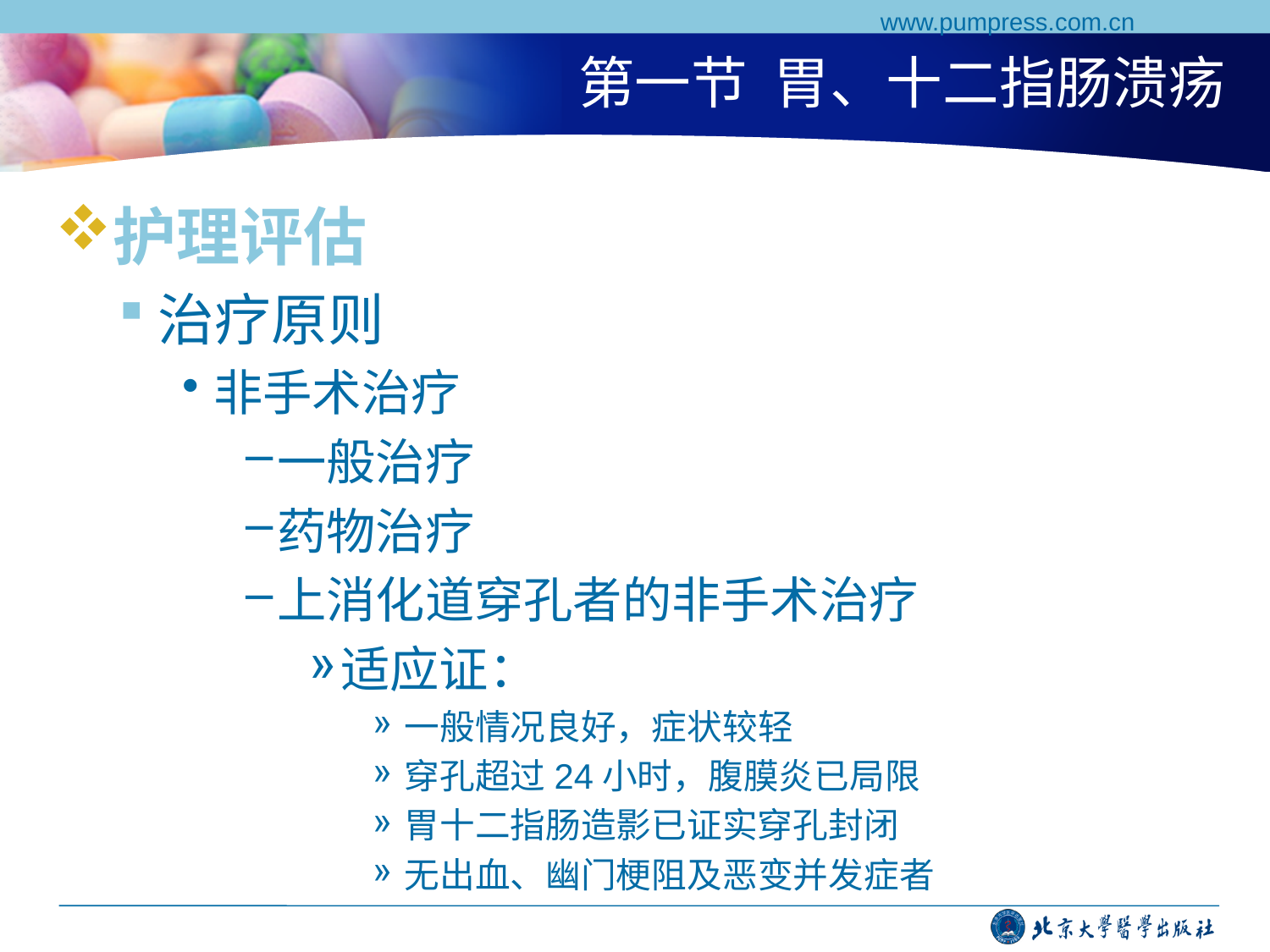

www.pumpress.com.cn
# 第一节  胃、十二指肠溃疡
护理评估
治疗原则
非手术治疗
一般治疗
药物治疗
上消化道穿孔者的非手术治疗
适应证：
一般情况良好，症状较轻
穿孔超过24小时，腹膜炎已局限
胃十二指肠造影已证实穿孔封闭
无出血、幽门梗阻及恶变并发症者